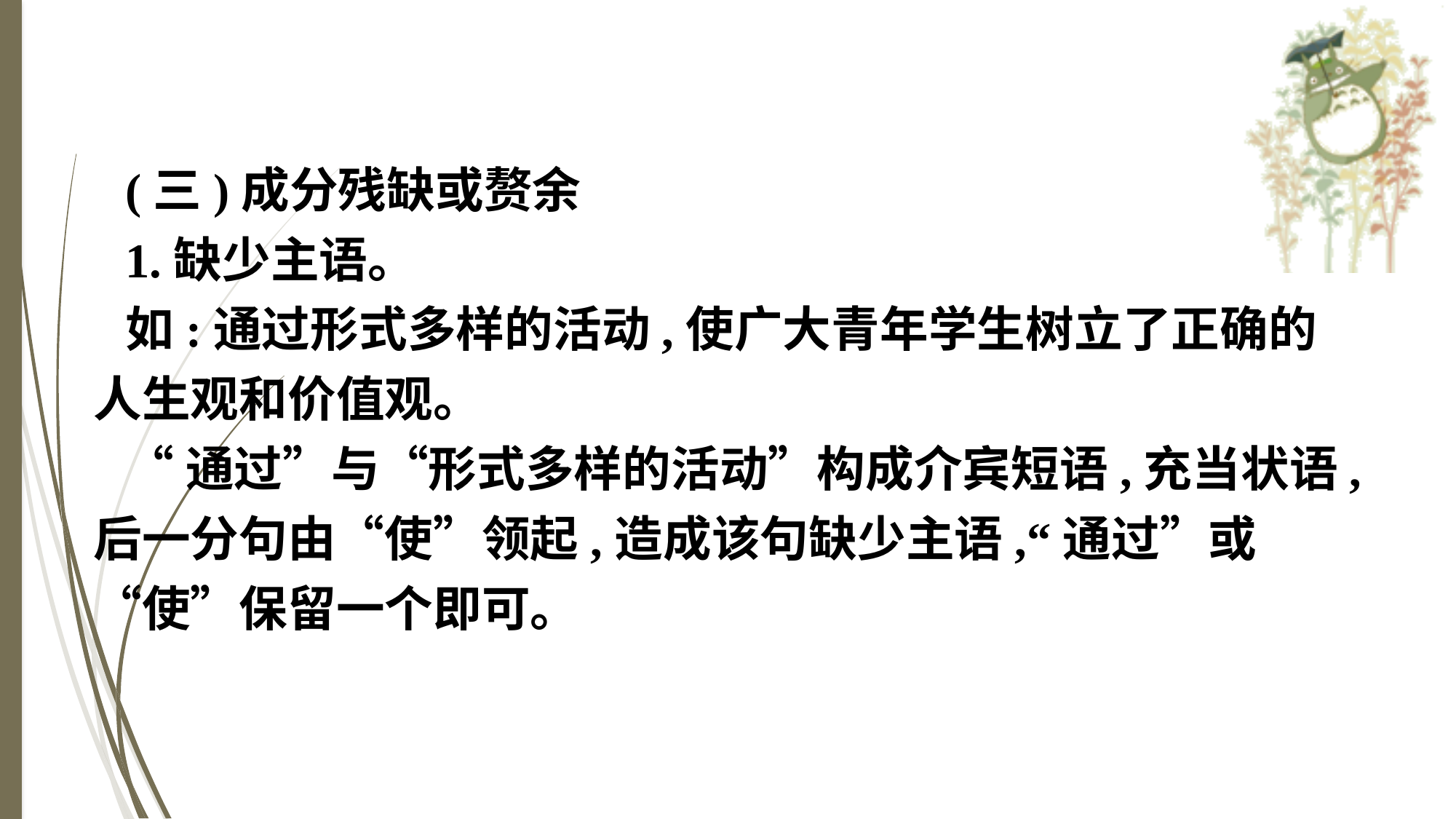

(三)成分残缺或赘余
1.缺少主语。
如:通过形式多样的活动,使广大青年学生树立了正确的人生观和价值观。
“通过”与“形式多样的活动”构成介宾短语,充当状语,后一分句由“使”领起,造成该句缺少主语,“通过”或“使”保留一个即可。